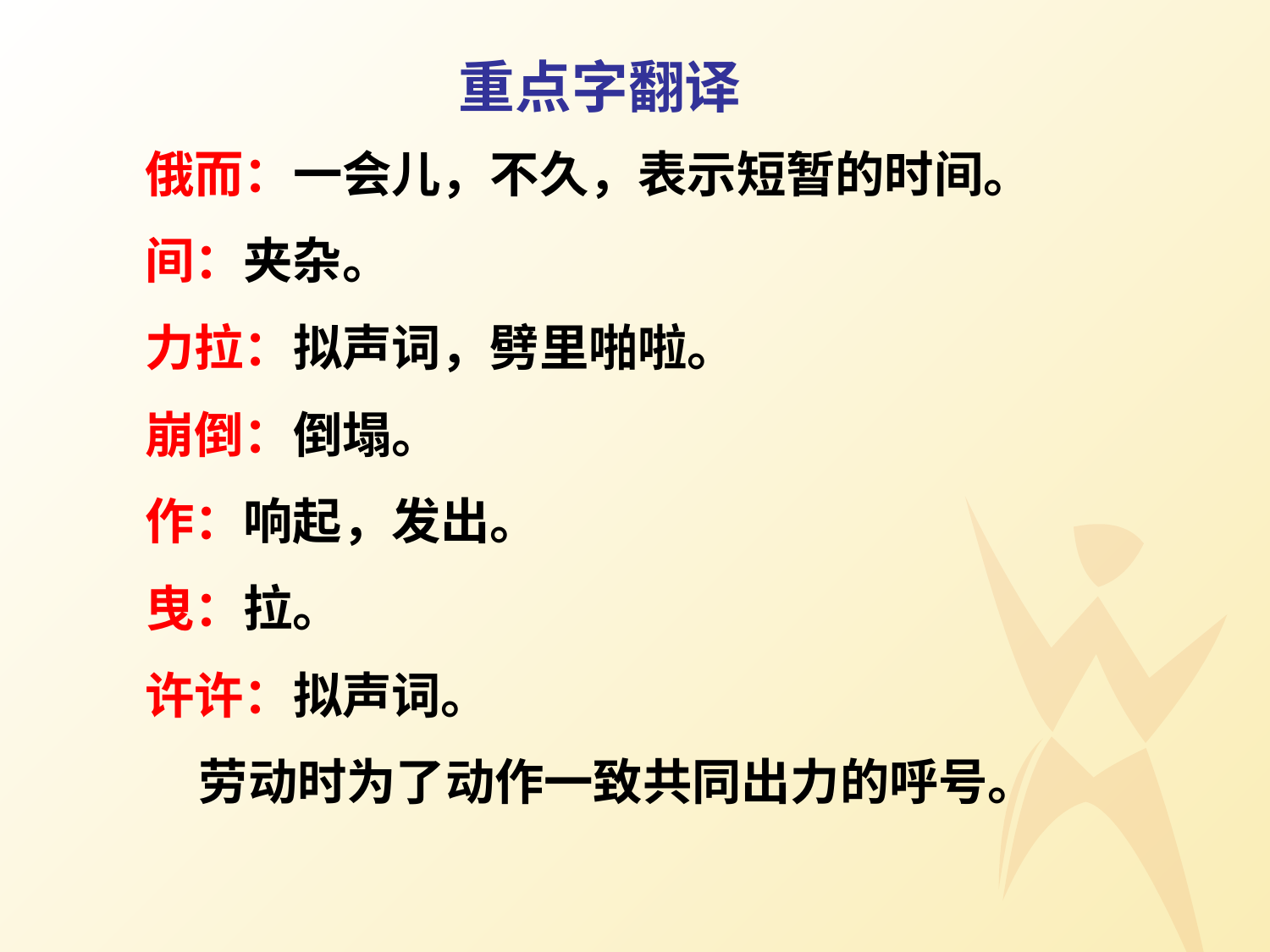

重点字翻译

	俄而：一会儿，不久，表示短暂的时间。
	间：夹杂。
	力拉：拟声词，劈里啪啦。
	崩倒：倒塌。
	作：响起，发出。
	曳：拉。
	许许：拟声词。
        劳动时为了动作一致共同出力的呼号。